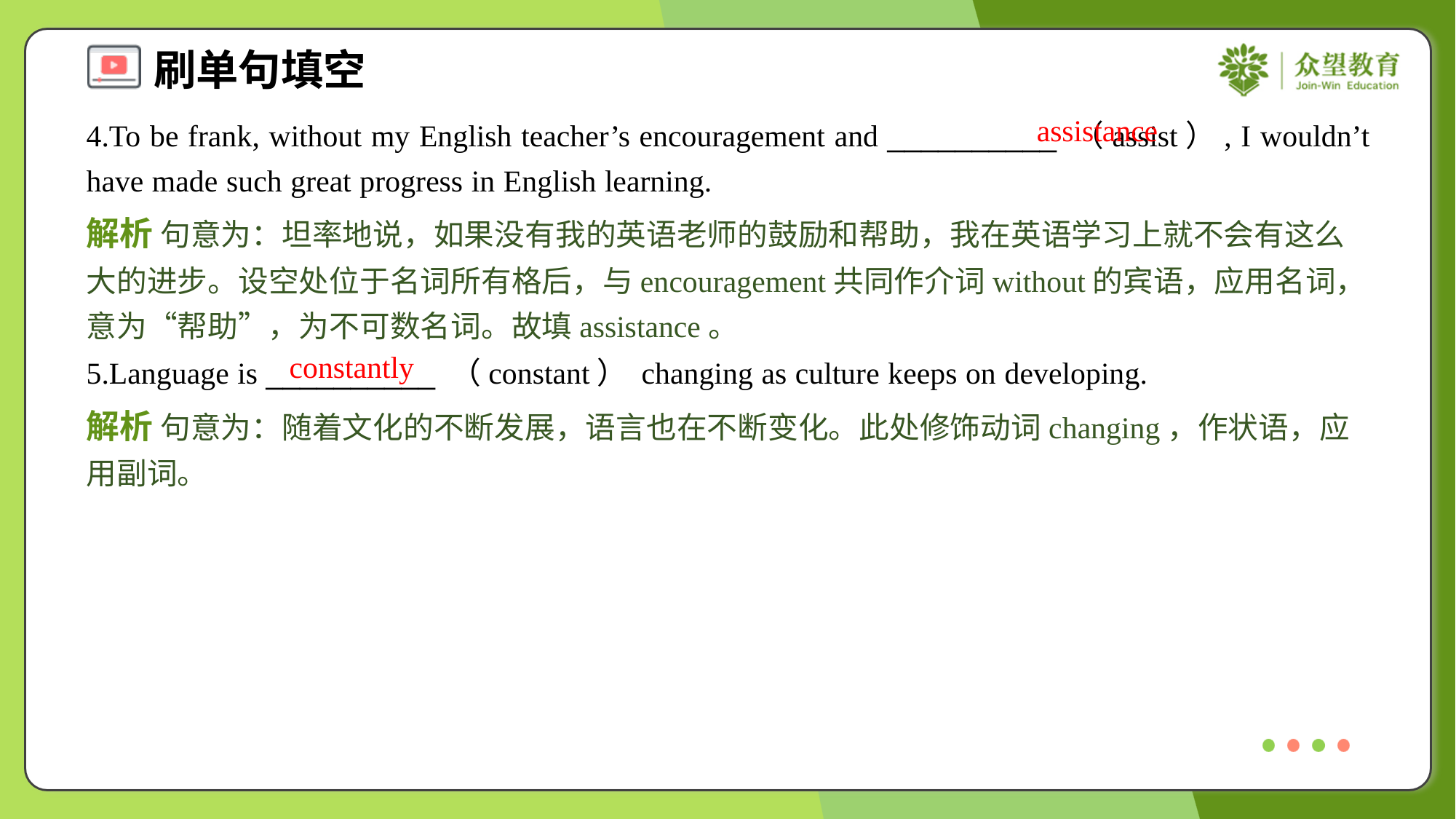

assistance
4.To be frank, without my English teacher’s encouragement and __________ （assist）, I wouldn’t have made such great progress in English learning.
解析 句意为：坦率地说，如果没有我的英语老师的鼓励和帮助，我在英语学习上就不会有这么大的进步。设空处位于名词所有格后，与encouragement共同作介词without的宾语，应用名词，意为“帮助”，为不可数名词。故填assistance。
constantly
5.Language is __________ （constant） changing as culture keeps on developing.
解析 句意为：随着文化的不断发展，语言也在不断变化。此处修饰动词changing，作状语，应用副词。